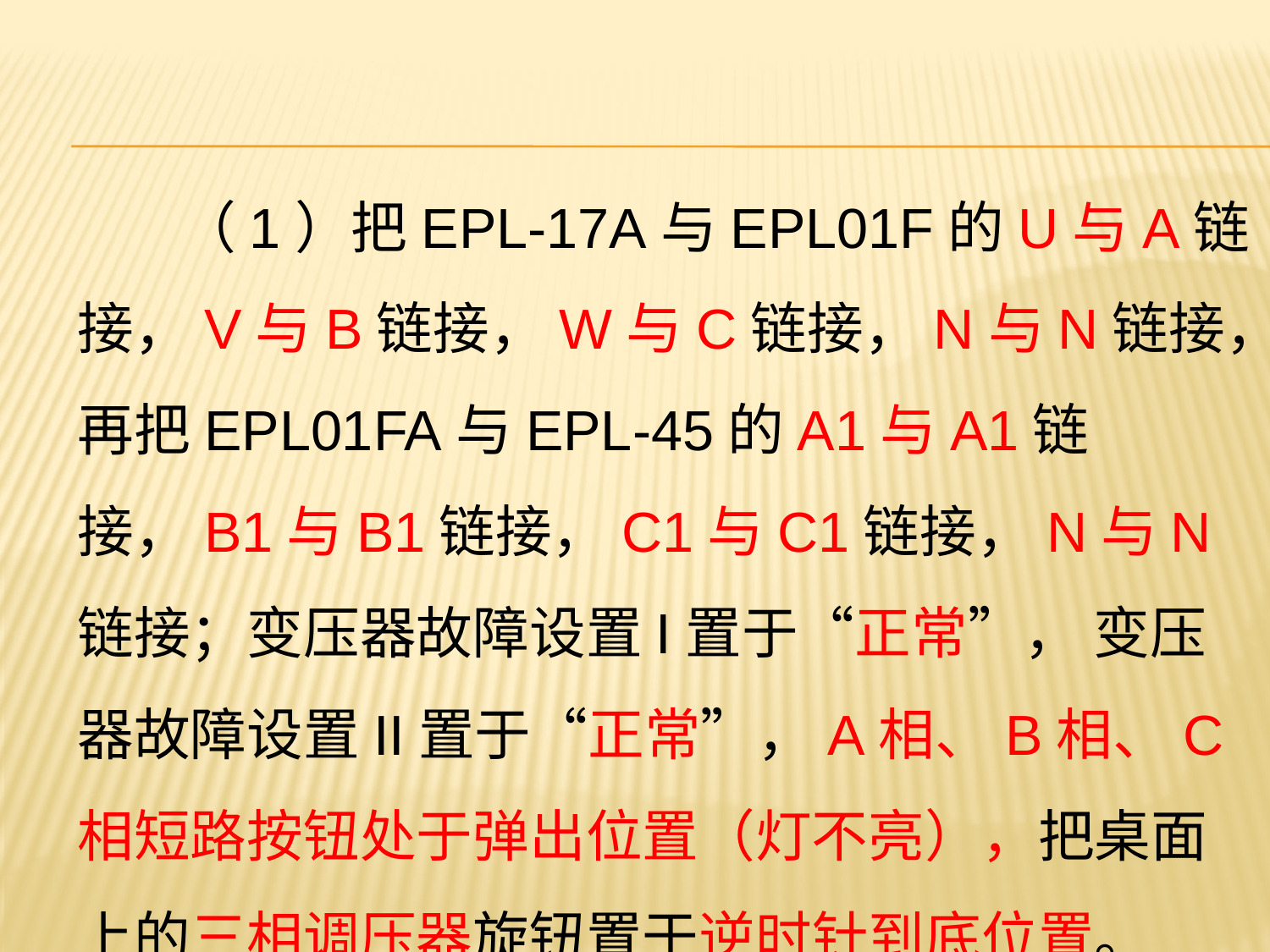

（1）把EPL-17A与EPL01F的U与A链接，V与B链接，W与C链接，N与N链接，再把EPL01FA与EPL-45的A1与A1链接，B1与B1链接，C1与C1链接，N与N链接；变压器故障设置I置于“正常”， 变压器故障设置II置于“正常”，A相、B相、C相短路按钮处于弹出位置（灯不亮），把桌面上的三相调压器旋钮置于逆时针到底位置。